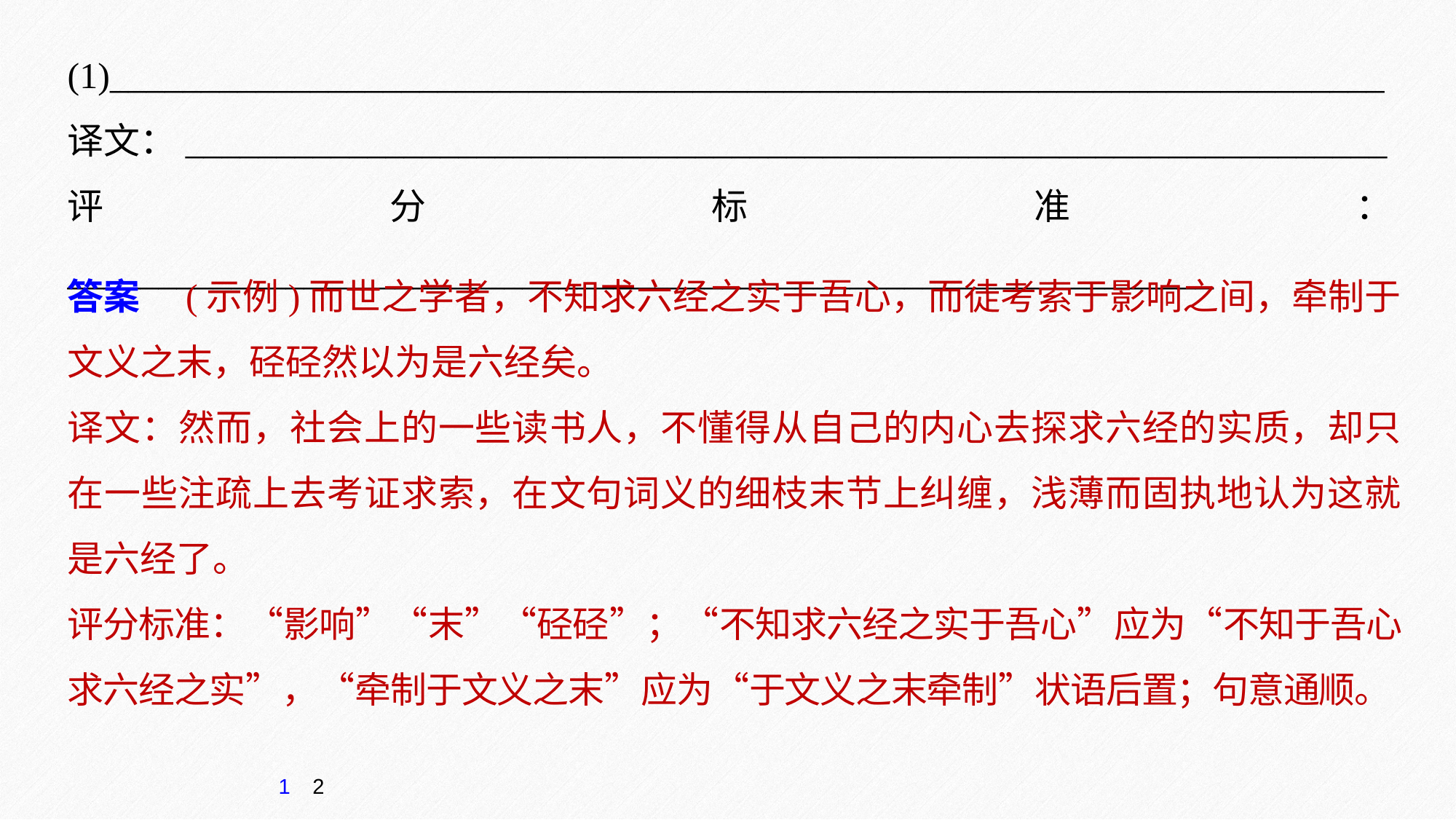

(1)______________________________________________________________________
译文：__________________________________________________________________
评分标准：_______________________________________________________________
答案　(示例)而世之学者，不知求六经之实于吾心，而徒考索于影响之间，牵制于文义之末，硁硁然以为是六经矣。
译文：然而，社会上的一些读书人，不懂得从自己的内心去探求六经的实质，却只在一些注疏上去考证求索，在文句词义的细枝末节上纠缠，浅薄而固执地认为这就是六经了。
评分标准：“影响”“末”“硁硁”；“不知求六经之实于吾心”应为“不知于吾心求六经之实”，“牵制于文义之末”应为“于文义之末牵制”状语后置；句意通顺。
1
2